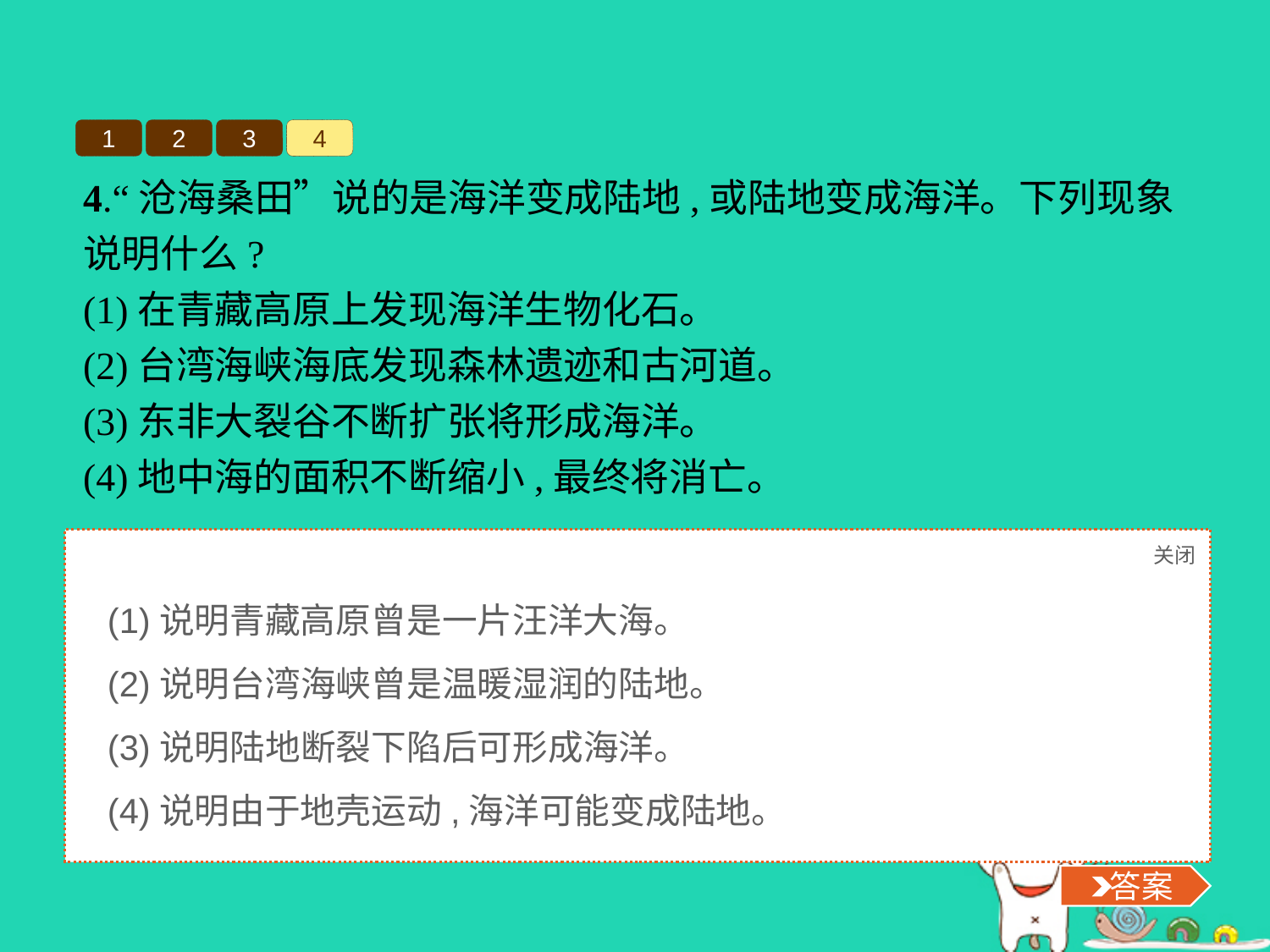

1
2
3
4
4.“沧海桑田”说的是海洋变成陆地,或陆地变成海洋。下列现象说明什么?
(1)在青藏高原上发现海洋生物化石。
(2)台湾海峡海底发现森林遗迹和古河道。
(3)东非大裂谷不断扩张将形成海洋。
(4)地中海的面积不断缩小,最终将消亡。

关闭
  答案

(1)说明青藏高原曾是一片汪洋大海。
(2)说明台湾海峡曾是温暖湿润的陆地。
(3)说明陆地断裂下陷后可形成海洋。
(4)说明由于地壳运动,海洋可能变成陆地。
  答案